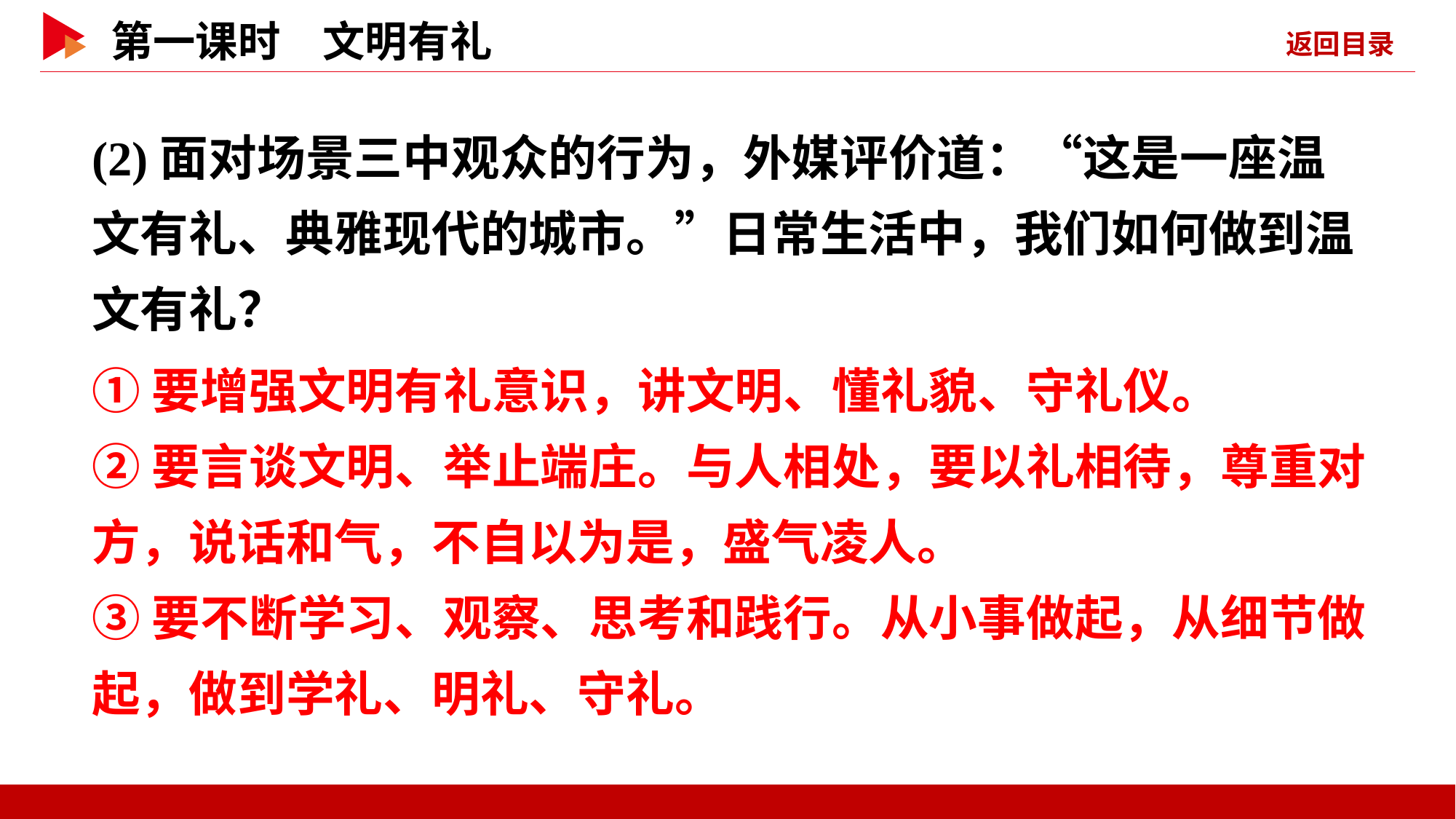

(2)面对场景三中观众的行为，外媒评价道：“这是一座温文有礼、典雅现代的城市。”日常生活中，我们如何做到温文有礼？
①要增强文明有礼意识，讲文明、懂礼貌、守礼仪。
②要言谈文明、举止端庄。与人相处，要以礼相待，尊重对方，说话和气，不自以为是，盛气凌人。
③要不断学习、观察、思考和践行。从小事做起，从细节做起，做到学礼、明礼、守礼。